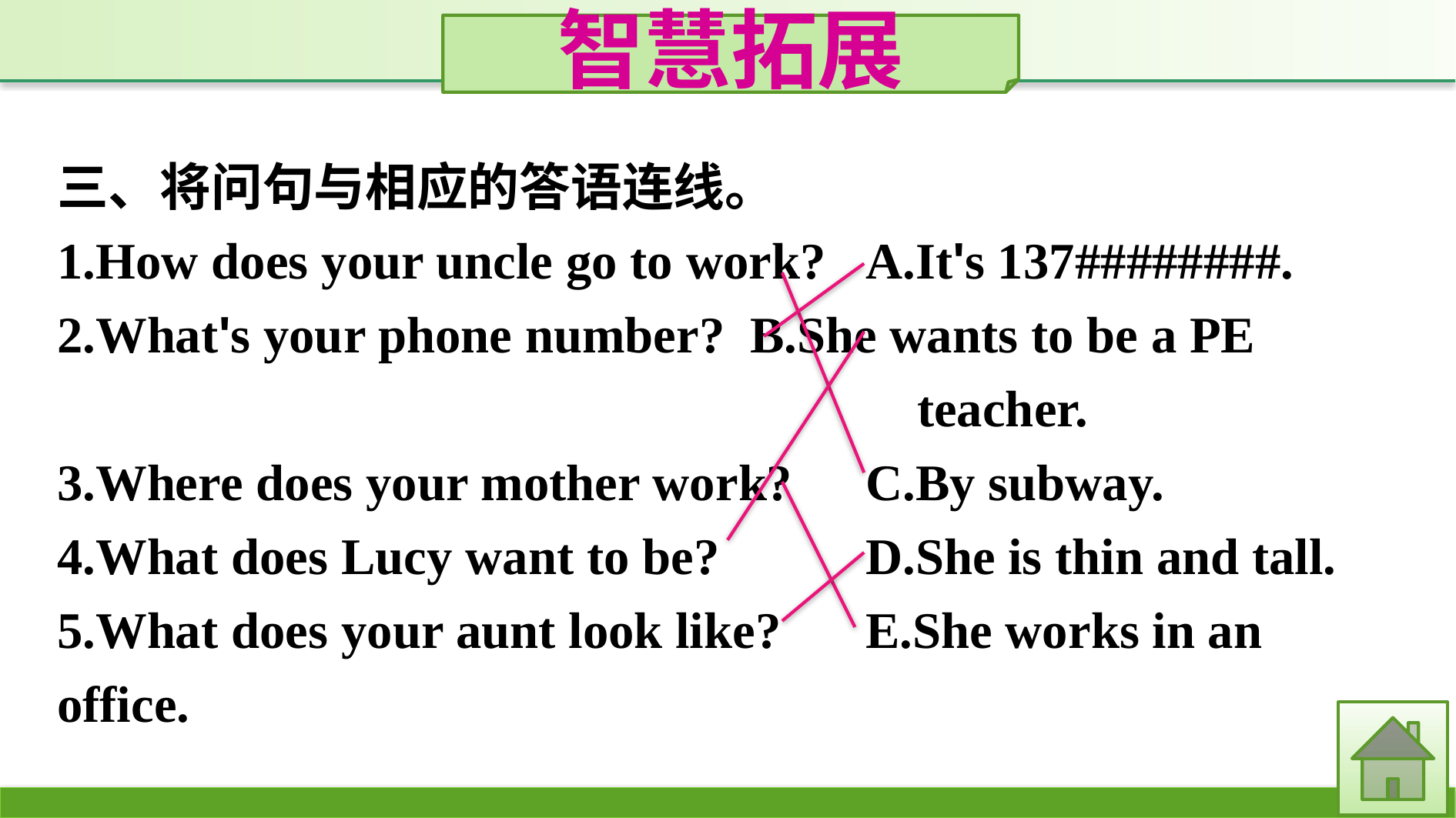

智慧拓展
三、将问句与相应的答语连线。
1.How does your uncle go to work?	A.It's 137########.
2.What's your phone number? 	B.She wants to be a PE
							    teacher.
3.Where does your mother work? 	C.By subway.
4.What does Lucy want to be? 		D.She is thin and tall.
5.What does your aunt look like? 	E.She works in an office.